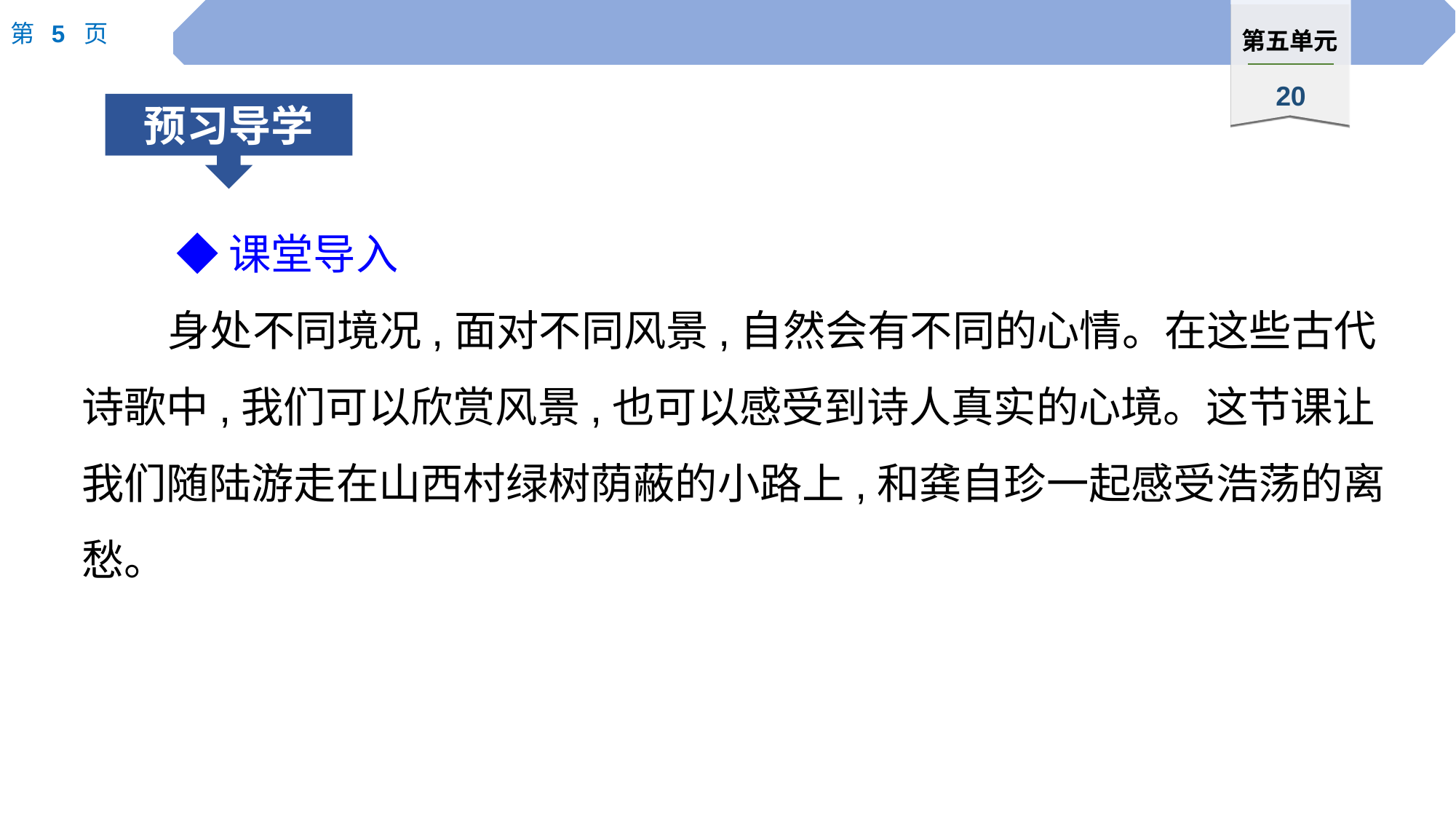

◆课堂导入

身处不同境况,面对不同风景,自然会有不同的心情。在这些古代诗歌中,我们可以欣赏风景,也可以感受到诗人真实的心境。这节课让我们随陆游走在山西村绿树荫蔽的小路上,和龚自珍一起感受浩荡的离愁。